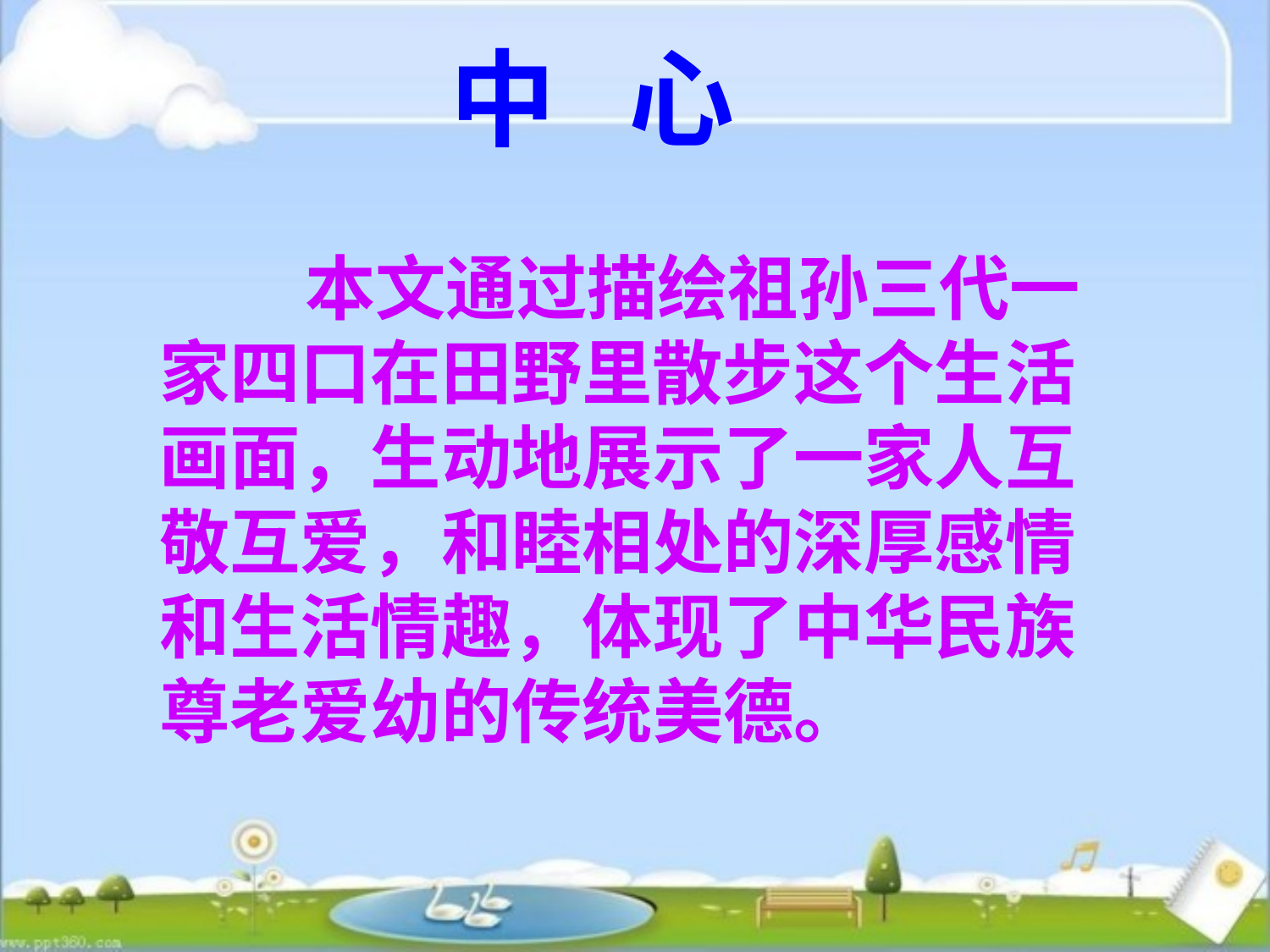

中   心

        本文通过描绘祖孙三代一
家四口在田野里散步这个生活
画面，生动地展示了一家人互
敬互爱，和睦相处的深厚感情
和生活情趣，体现了中华民族
尊老爱幼的传统美德。